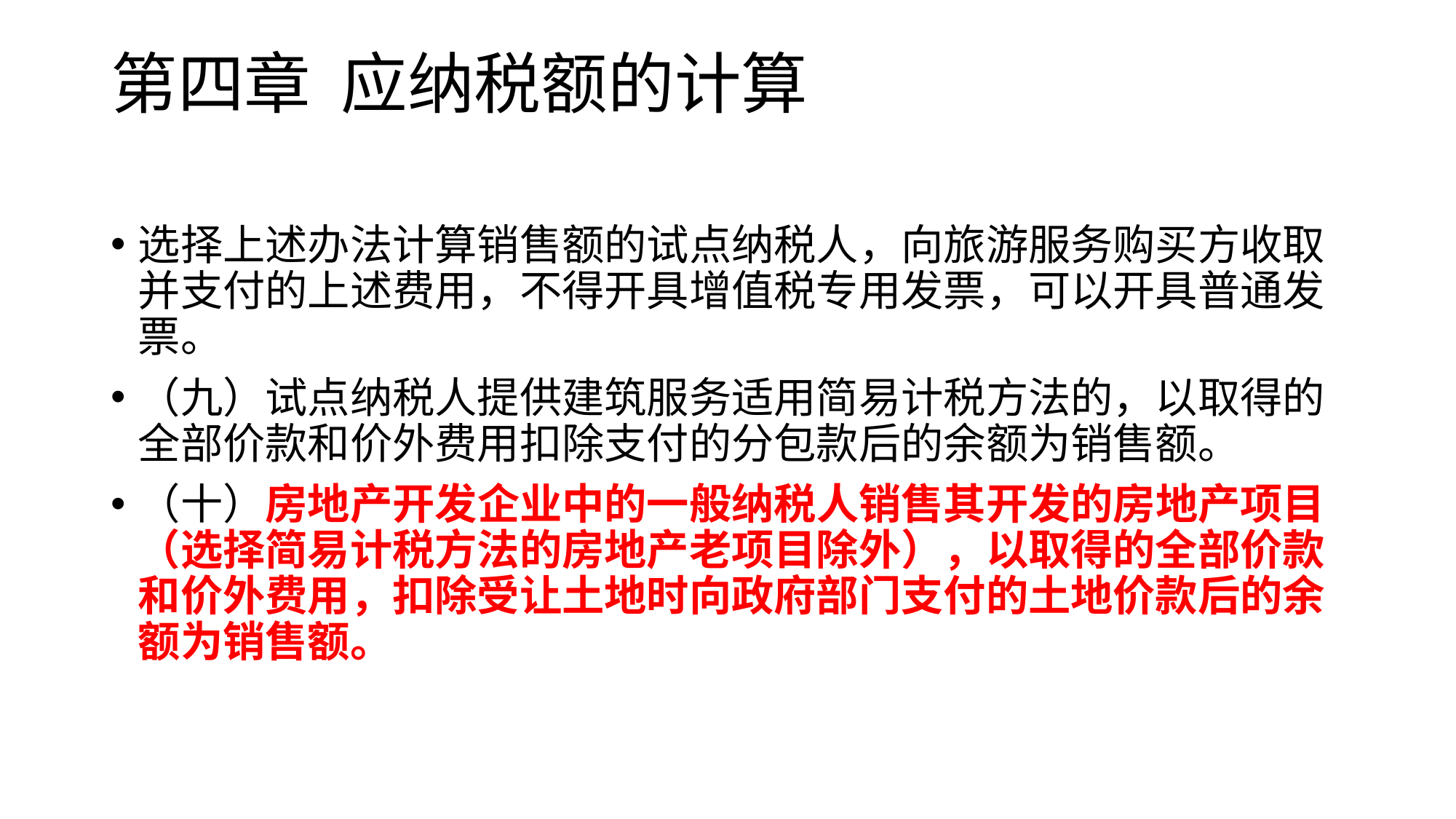

# 第四章  应纳税额的计算

选择上述办法计算销售额的试点纳税人，向旅游服务购买方收取并支付的上述费用，不得开具增值税专用发票，可以开具普通发票。
（九）试点纳税人提供建筑服务适用简易计税方法的，以取得的全部价款和价外费用扣除支付的分包款后的余额为销售额。
（十）房地产开发企业中的一般纳税人销售其开发的房地产项目（选择简易计税方法的房地产老项目除外），以取得的全部价款和价外费用，扣除受让土地时向政府部门支付的土地价款后的余额为销售额。